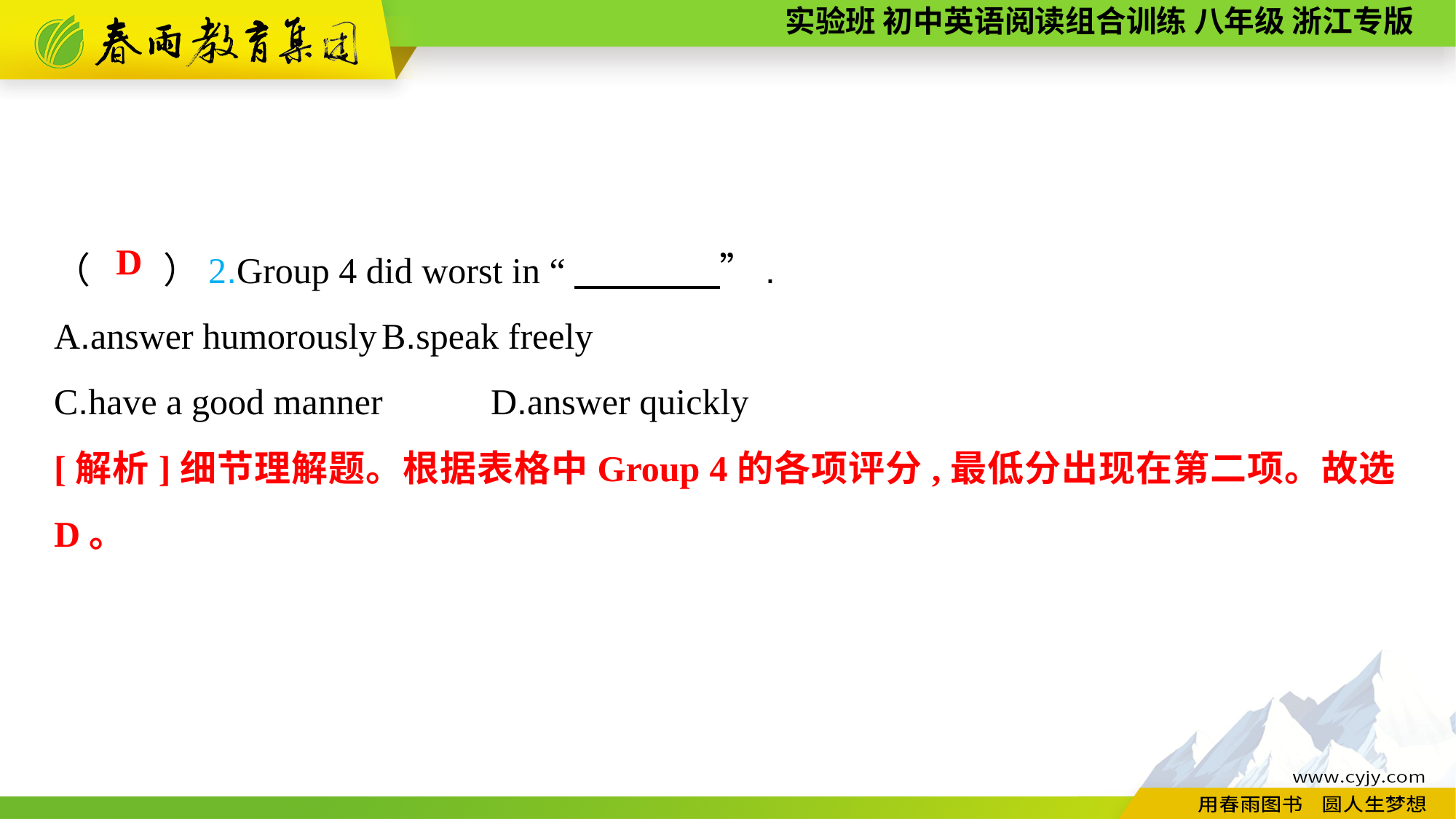

（　　）2.Group 4 did worst in “　　　　”.
A.answer humorously	B.speak freely
C.have a good manner	D.answer quickly
D
[解析]细节理解题。根据表格中Group 4的各项评分,最低分出现在第二项。故选D。